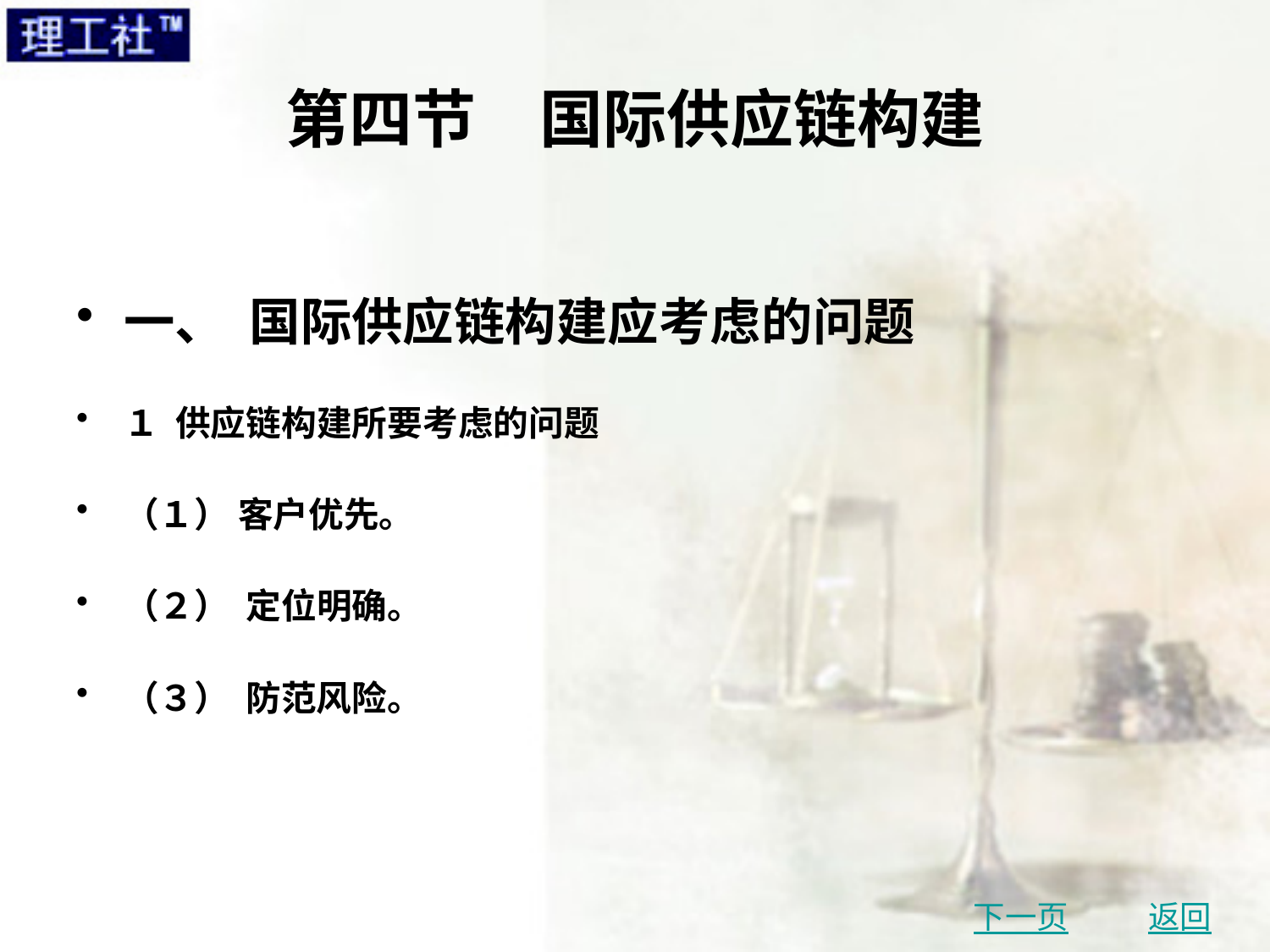

# 第四节　国际供应链构建
一、  国际供应链构建应考虑的问题
１  供应链构建所要考虑的问题
（１） 客户优先。
（２）  定位明确。
（３）  防范风险。
下一页
返回